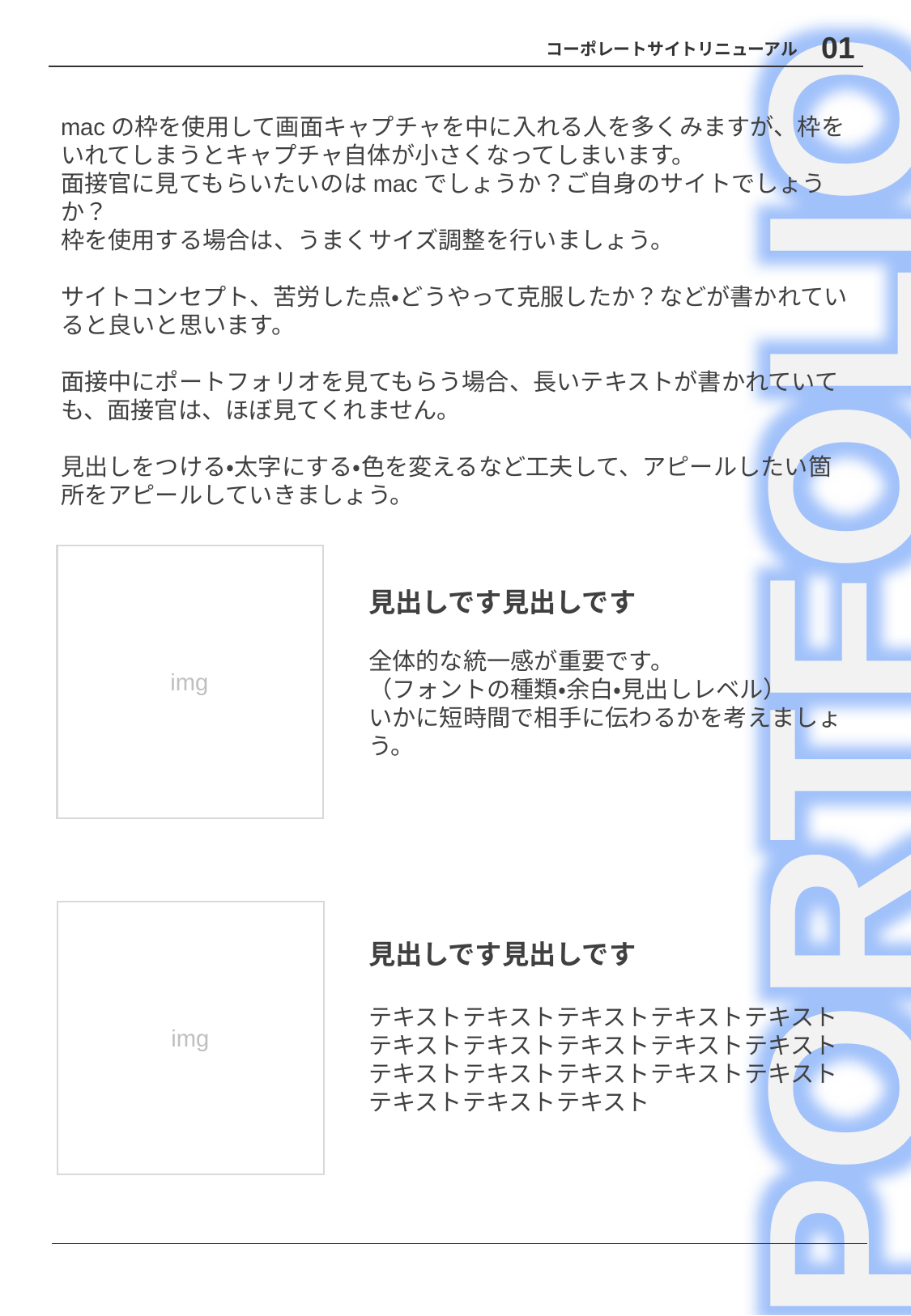

01
コーポレートサイトリニューアル
macの枠を使用して画面キャプチャを中に入れる人を多くみますが、枠をいれてしまうとキャプチャ自体が小さくなってしまいます。
面接官に見てもらいたいのはmacでしょうか？ご自身のサイトでしょうか？
枠を使用する場合は、うまくサイズ調整を行いましょう。

サイトコンセプト、苦労した点・どうやって克服したか？などが書かれていると良いと思います。

面接中にポートフォリオを見てもらう場合、長いテキストが書かれていても、面接官は、ほぼ見てくれません。

見出しをつける・太字にする・色を変えるなど工夫して、アピールしたい箇所をアピールしていきましょう。
PORTFOLIO

img
見出しです見出しです

全体的な統一感が重要です。
（フォントの種類・余白・見出しレベル）
いかに短時間で相手に伝わるかを考えましょう。

img
見出しです見出しです

テキストテキストテキストテキストテキストテキストテキストテキストテキストテキストテキストテキストテキストテキストテキストテキストテキストテキスト